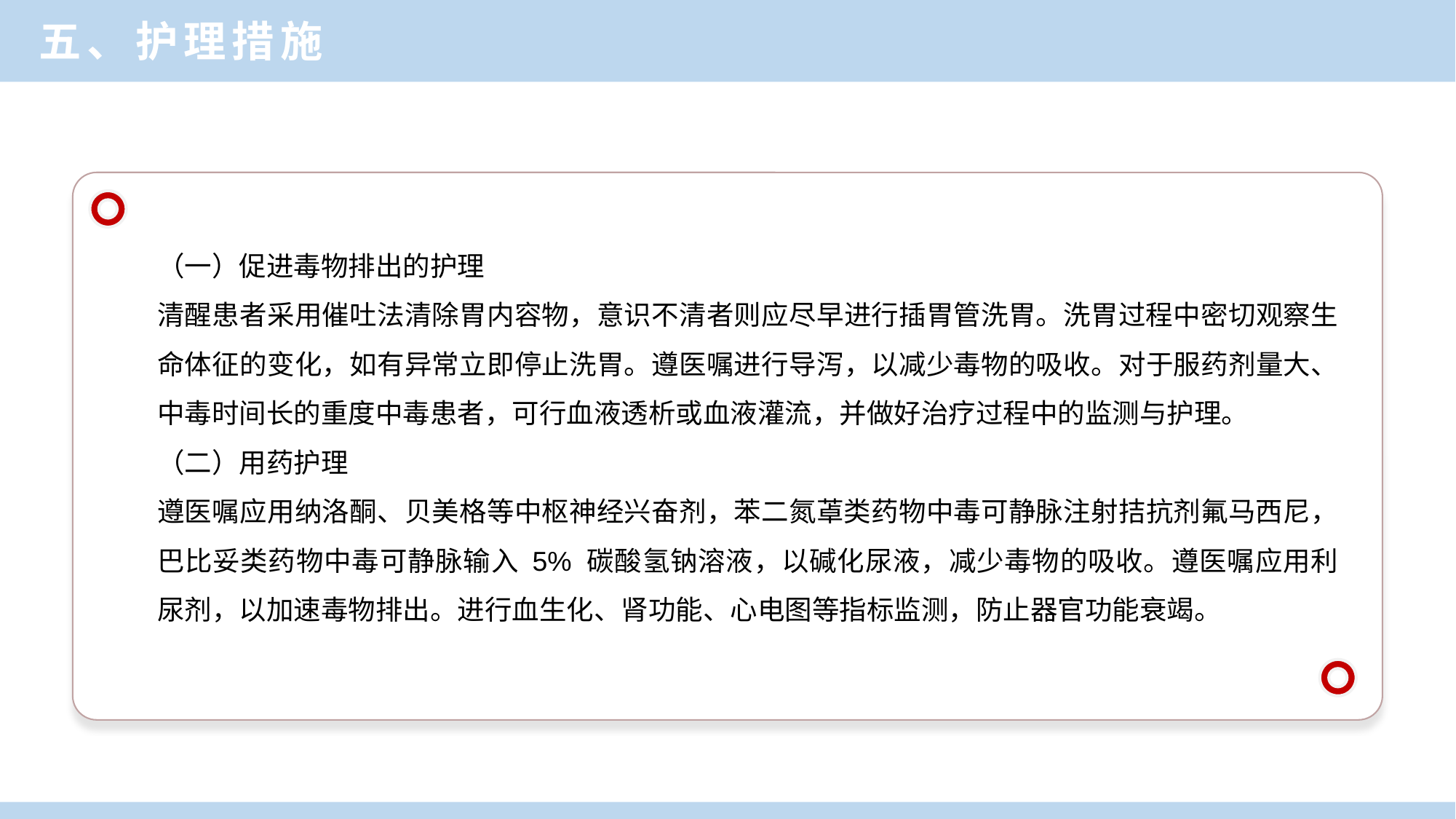

五、护理措施

（一）促进毒物排出的护理
清醒患者采用催吐法清除胃内容物，意识不清者则应尽早进行插胃管洗胃。洗胃过程中密切观察生命体征的变化，如有异常立即停止洗胃。遵医嘱进行导泻，以减少毒物的吸收。对于服药剂量大、中毒时间长的重度中毒患者，可行血液透析或血液灌流，并做好治疗过程中的监测与护理。
（二）用药护理
遵医嘱应用纳洛酮、贝美格等中枢神经兴奋剂，苯二氮䓬类药物中毒可静脉注射拮抗剂氟马西尼，巴比妥类药物中毒可静脉输入 5% 碳酸氢钠溶液，以碱化尿液，减少毒物的吸收。遵医嘱应用利尿剂，以加速毒物排出。进行血生化、肾功能、心电图等指标监测，防止器官功能衰竭。